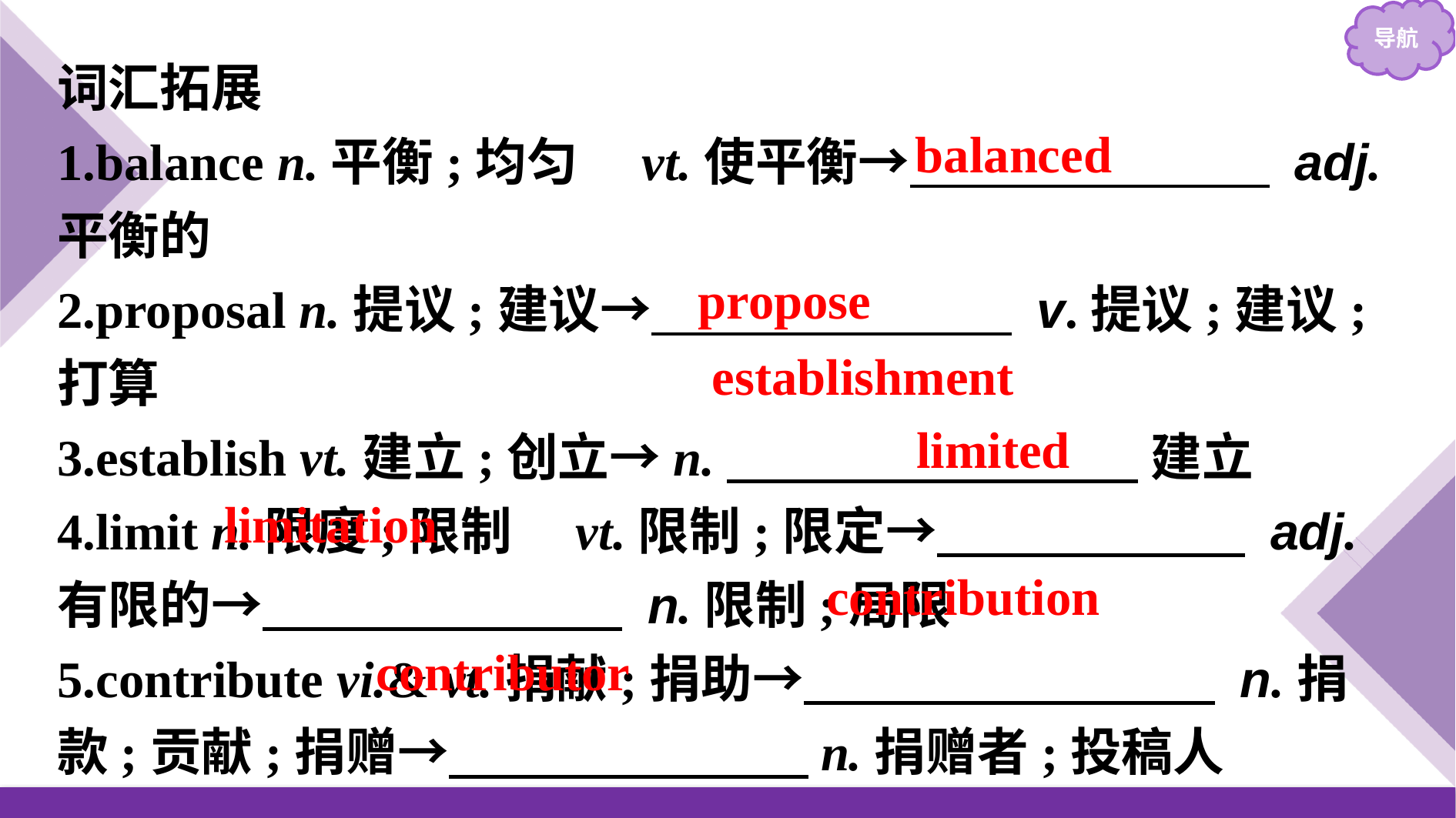

词汇拓展
1.balance n.平衡;均匀　vt.使平衡→　　　　　　　 adj.平衡的
2.proposal n.提议;建议→　　　　　　　 v.提议;建议;打算
3.establish vt.建立;创立→n.　　　　　　　　 建立
4.limit n.限度;限制　vt.限制;限定→　　　　　　 adj.有限的→　　　　　　　 n.限制;局限
5.contribute vi.& vt.捐献;捐助→　　　　　　　　 n.捐款;贡献;捐赠→　　　　　　　n.捐赠者;投稿人
balanced
propose
establishment
limited
limitation
contribution
contributor